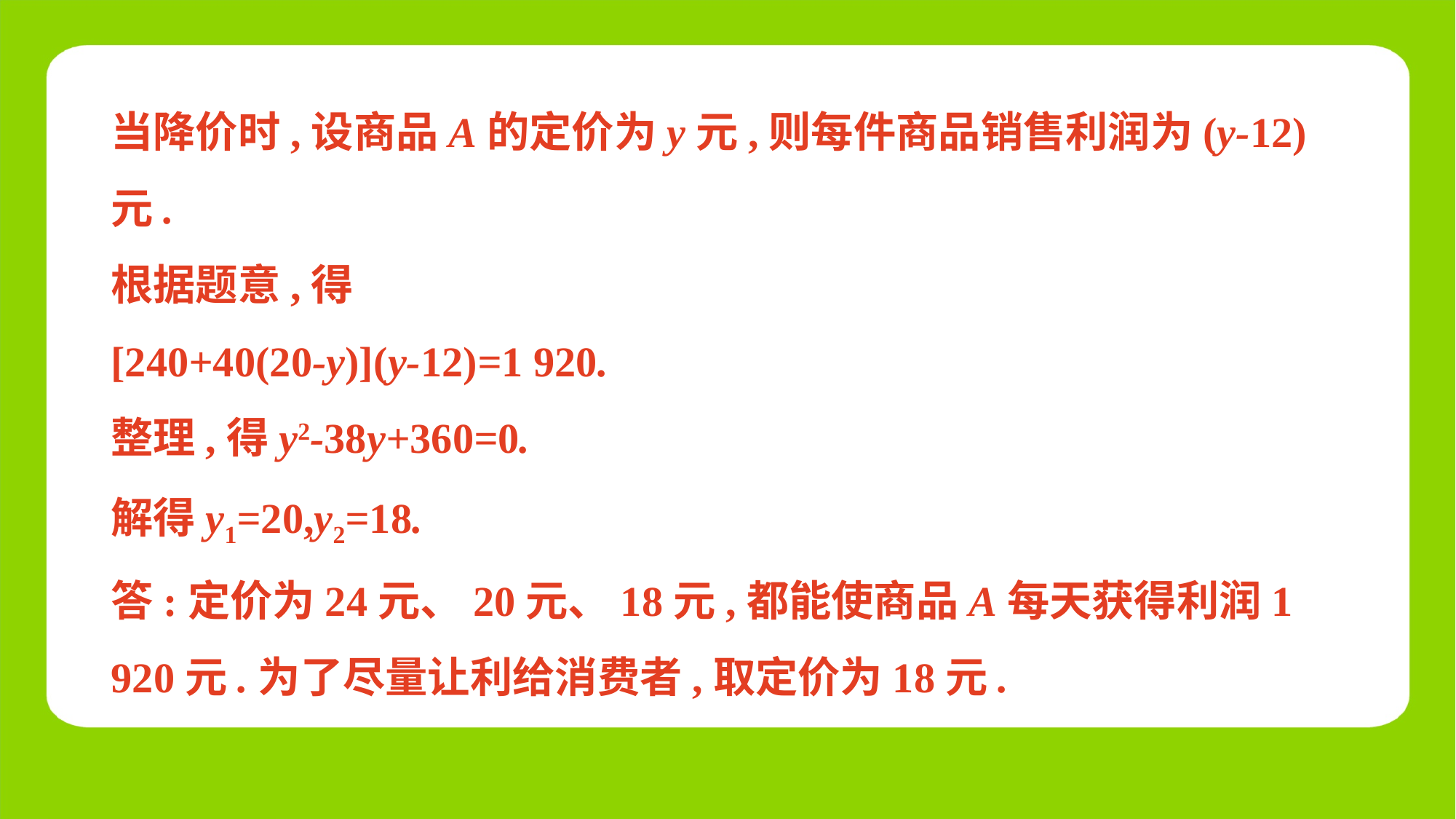

当降价时,设商品A的定价为y元,则每件商品销售利润为(y-12)元.
根据题意,得
[240+40(20-y)](y-12)=1 920.
整理,得y2-38y+360=0.
解得y1=20,y2=18.
答:定价为24元、20元、18元,都能使商品A每天获得利润1 920元.为了尽量让利给消费者,取定价为18元.